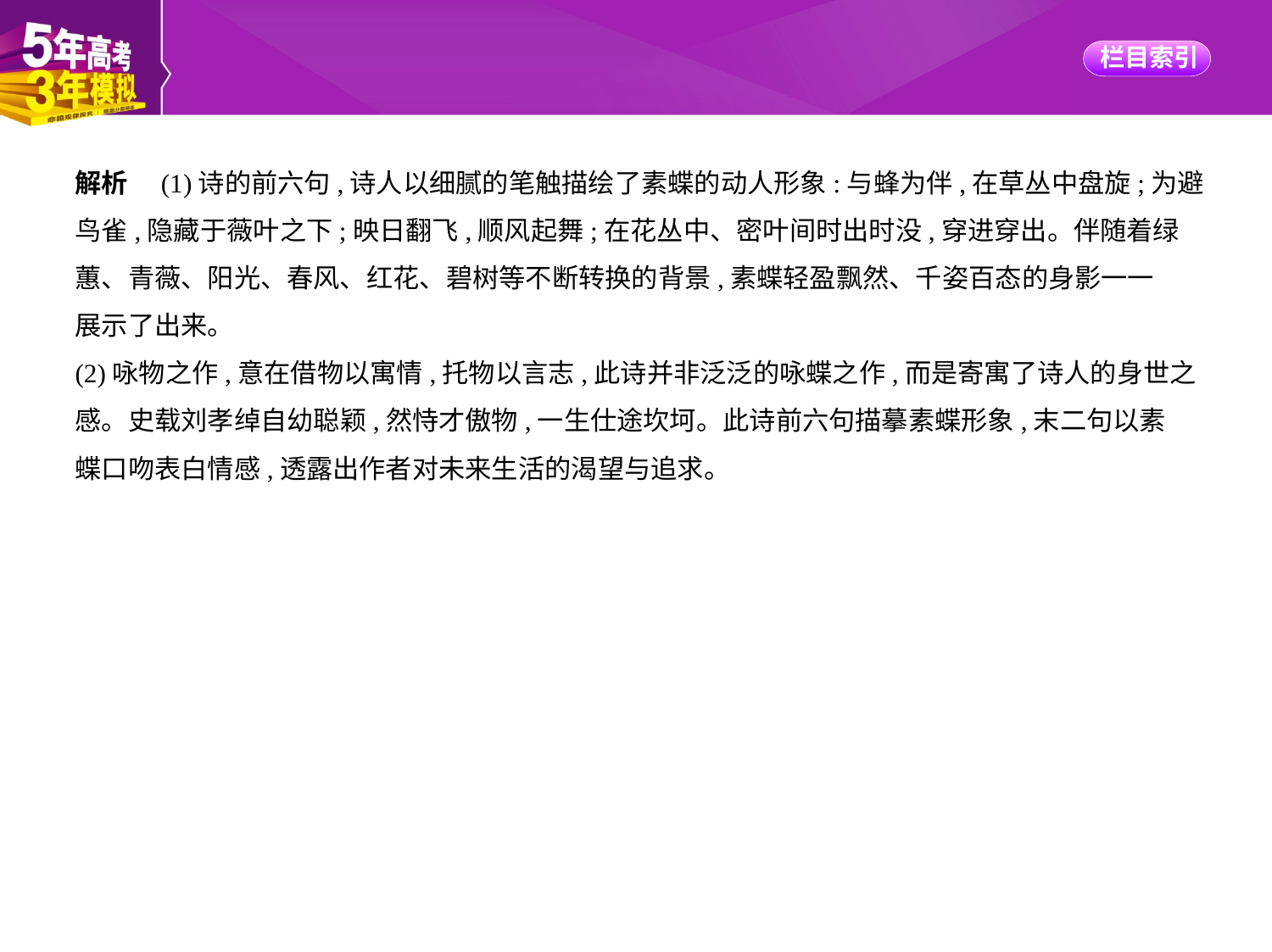

解析　(1)诗的前六句,诗人以细腻的笔触描绘了素蝶的动人形象:与蜂为伴,在草丛中盘旋;为避
鸟雀,隐藏于薇叶之下;映日翻飞,顺风起舞;在花丛中、密叶间时出时没,穿进穿出。伴随着绿
蕙、青薇、阳光、春风、红花、碧树等不断转换的背景,素蝶轻盈飘然、千姿百态的身影一一
展示了出来。
(2)咏物之作,意在借物以寓情,托物以言志,此诗并非泛泛的咏蝶之作,而是寄寓了诗人的身世之
感。史载刘孝绰自幼聪颖,然恃才傲物,一生仕途坎坷。此诗前六句描摹素蝶形象,末二句以素
蝶口吻表白情感,透露出作者对未来生活的渴望与追求。